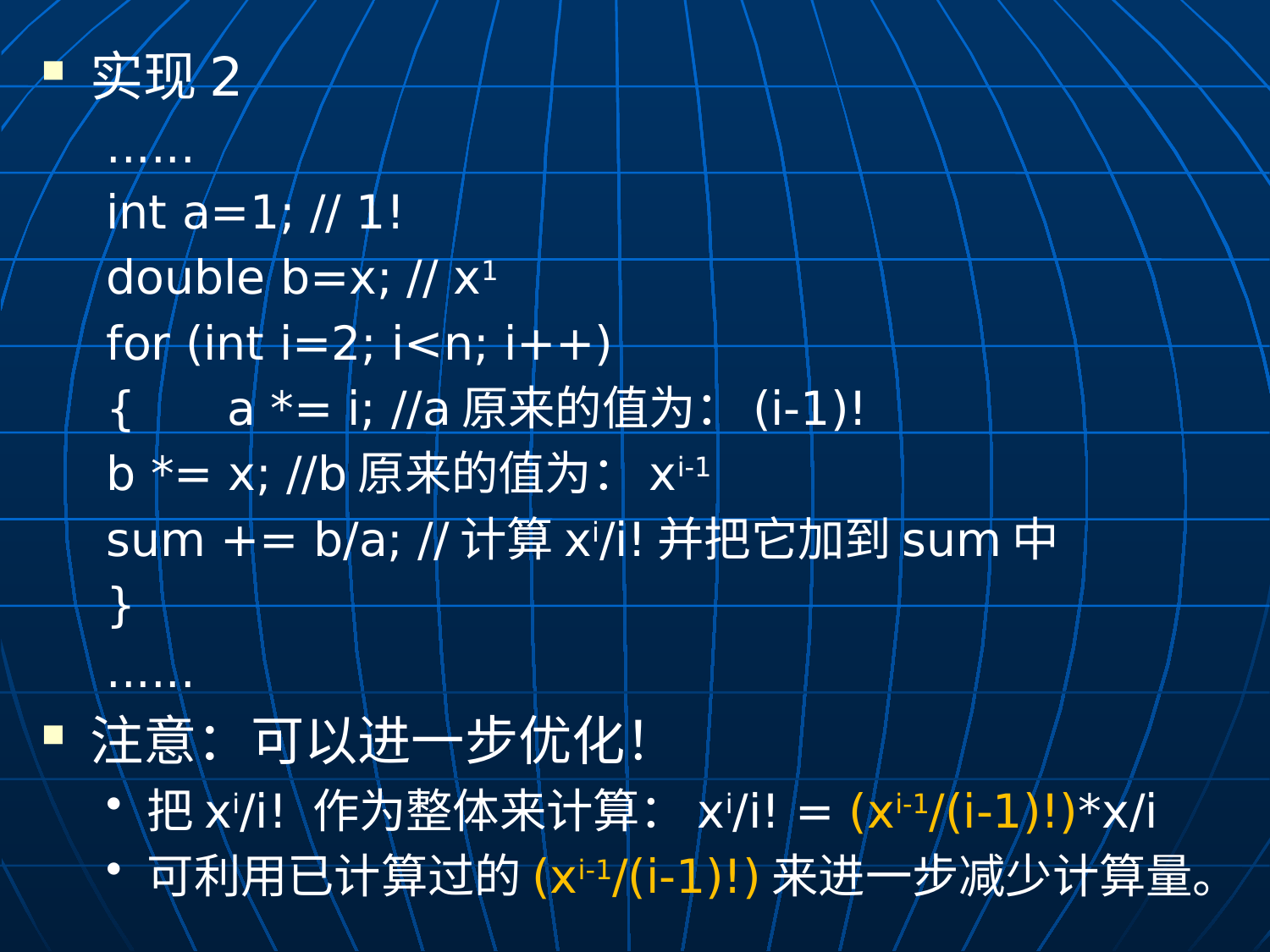

实现2
......
int a=1; // 1!
double b=x; // x1
for (int i=2; i<n; i++)
{	a *= i; //a原来的值为：(i-1)!
	b *= x; //b原来的值为：xi-1
	sum += b/a; //计算xi/i!并把它加到sum中
}
......
注意：可以进一步优化！
把xi/i! 作为整体来计算：xi/i! = (xi-1/(i-1)!)*x/i
可利用已计算过的(xi-1/(i-1)!)来进一步减少计算量。